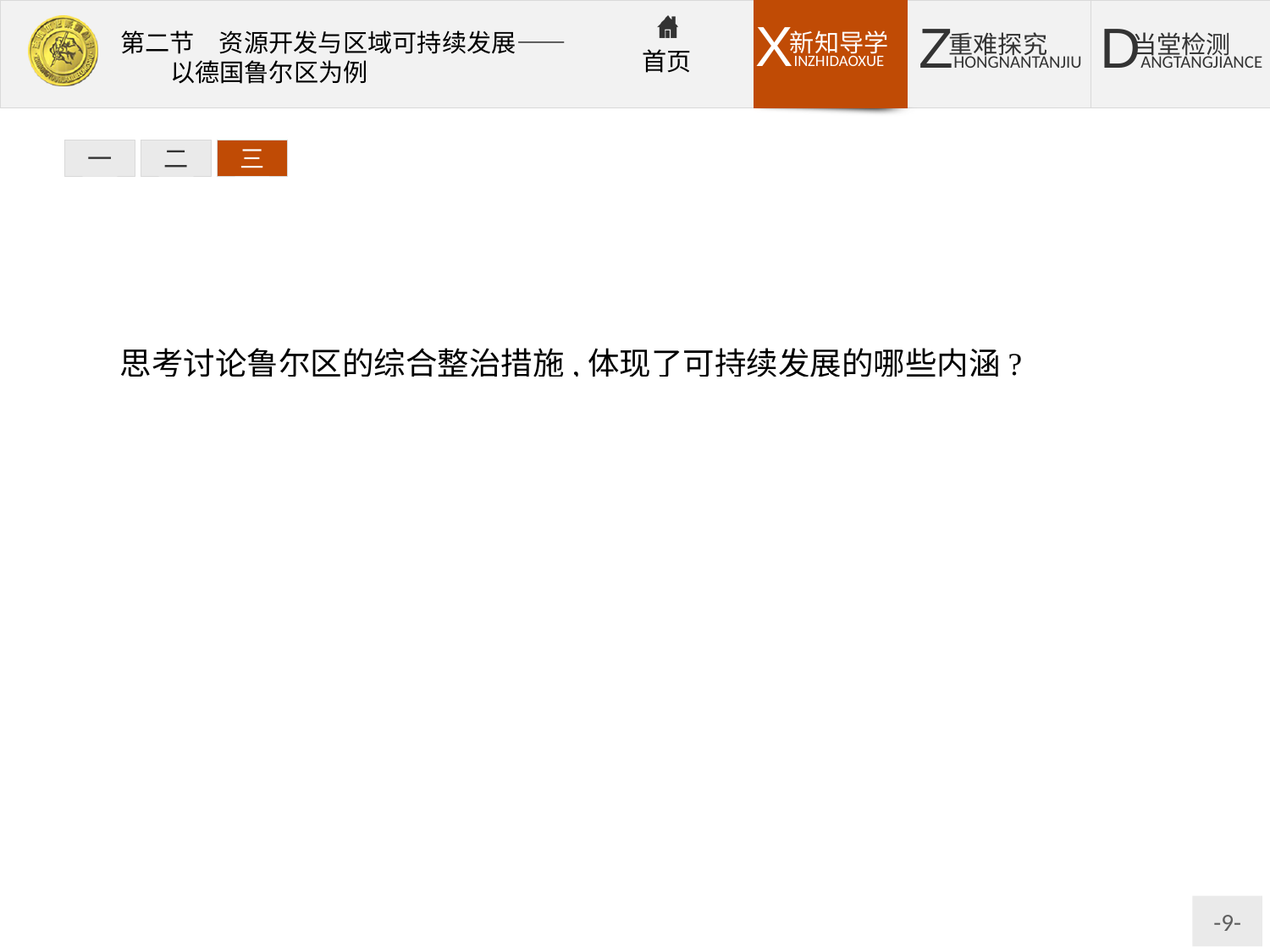

一
二
三
思考讨论鲁尔区的综合整治措施,体现了可持续发展的哪些内涵?
提示:(1)调整产业结构,改造传统产业,形成新的经济增长点,属于经济的可持续发展的内涵。
(2)治理环境污染,营造绿色空间,符合生态的可持续发展的内涵。
(3)政策、资金、技术的扶持,属于社会的可持续发展的范畴,是经济和生态的可持续发展的重要保障。